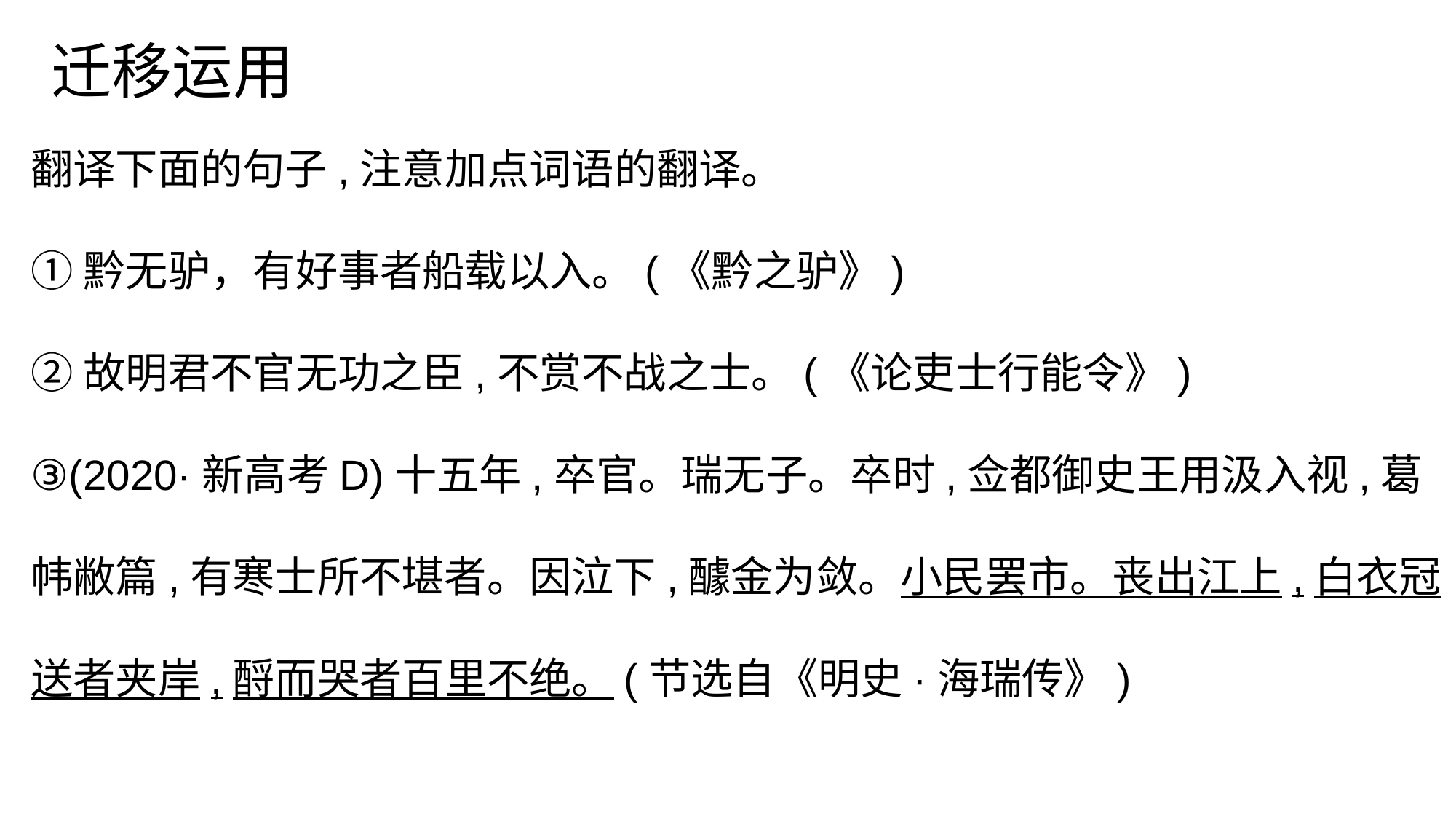

迁移运用
翻译下面的句子,注意加点词语的翻译。
①黔无驴，有好事者船载以入。(《黔之驴》)
②故明君不官无功之臣,不赏不战之士。(《论吏士行能令》)
③(2020·新高考D)十五年,卒官。瑞无子。卒时,佥都御史王用汲入视,葛帏敝篇,有寒士所不堪者。因泣下,醵金为敛。小民罢市。丧出江上,白衣冠送者夹岸,酹而哭者百里不绝。(节选自《明史·海瑞传》)